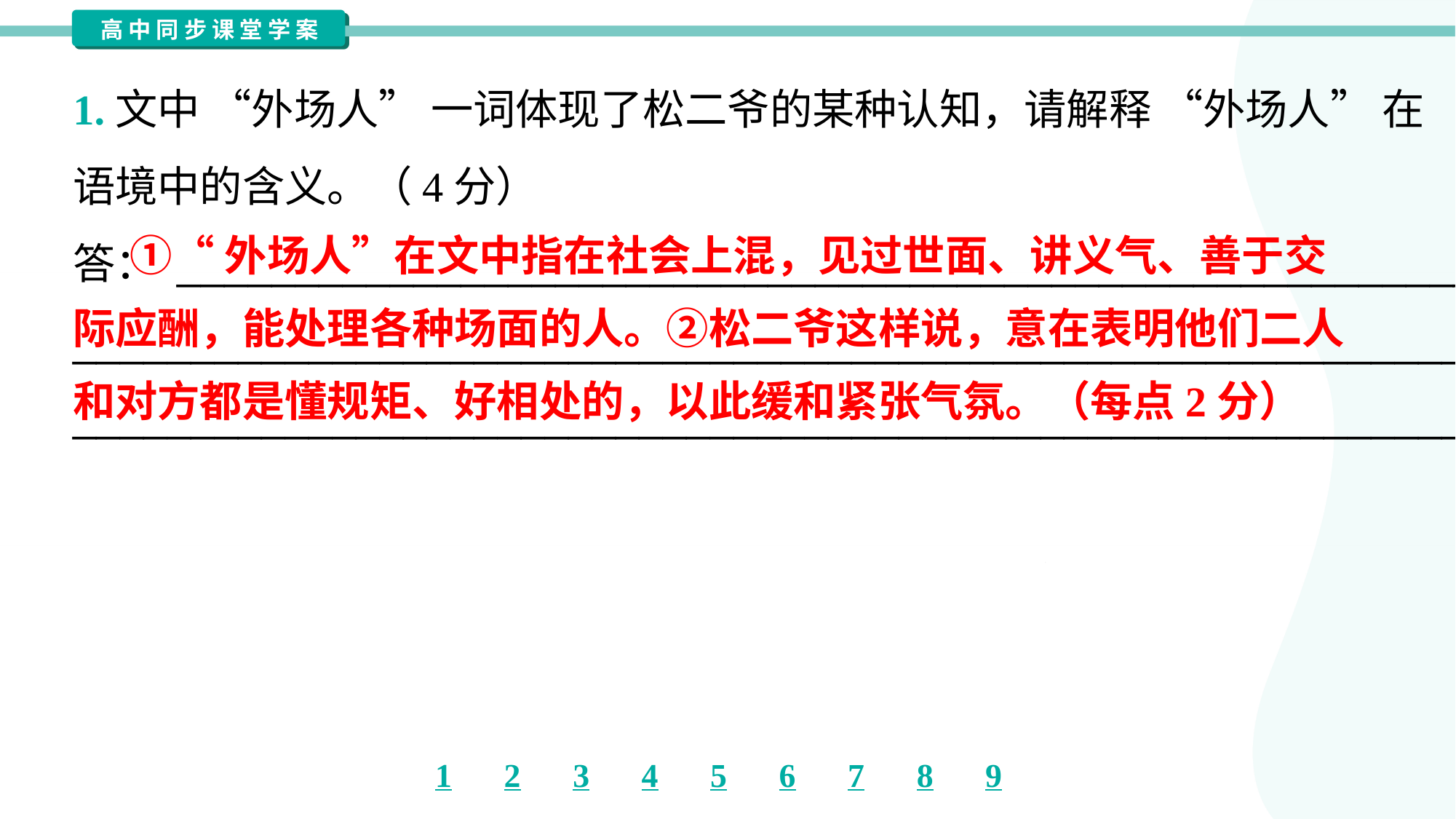

1.文中 “外场人” 一词体现了松二爷的某种认知，请解释 “外场人” 在
语境中的含义。（4分）
答： ________________________________________________________
_____________________________________________________________
_____________________________________________________________
      ①“外场人”在文中指在社会上混，见过世面、讲义气、善于交
际应酬，能处理各种场面的人。②松二爷这样说，意在表明他们二人
和对方都是懂规矩、好相处的，以此缓和紧张气氛。（每点2分）